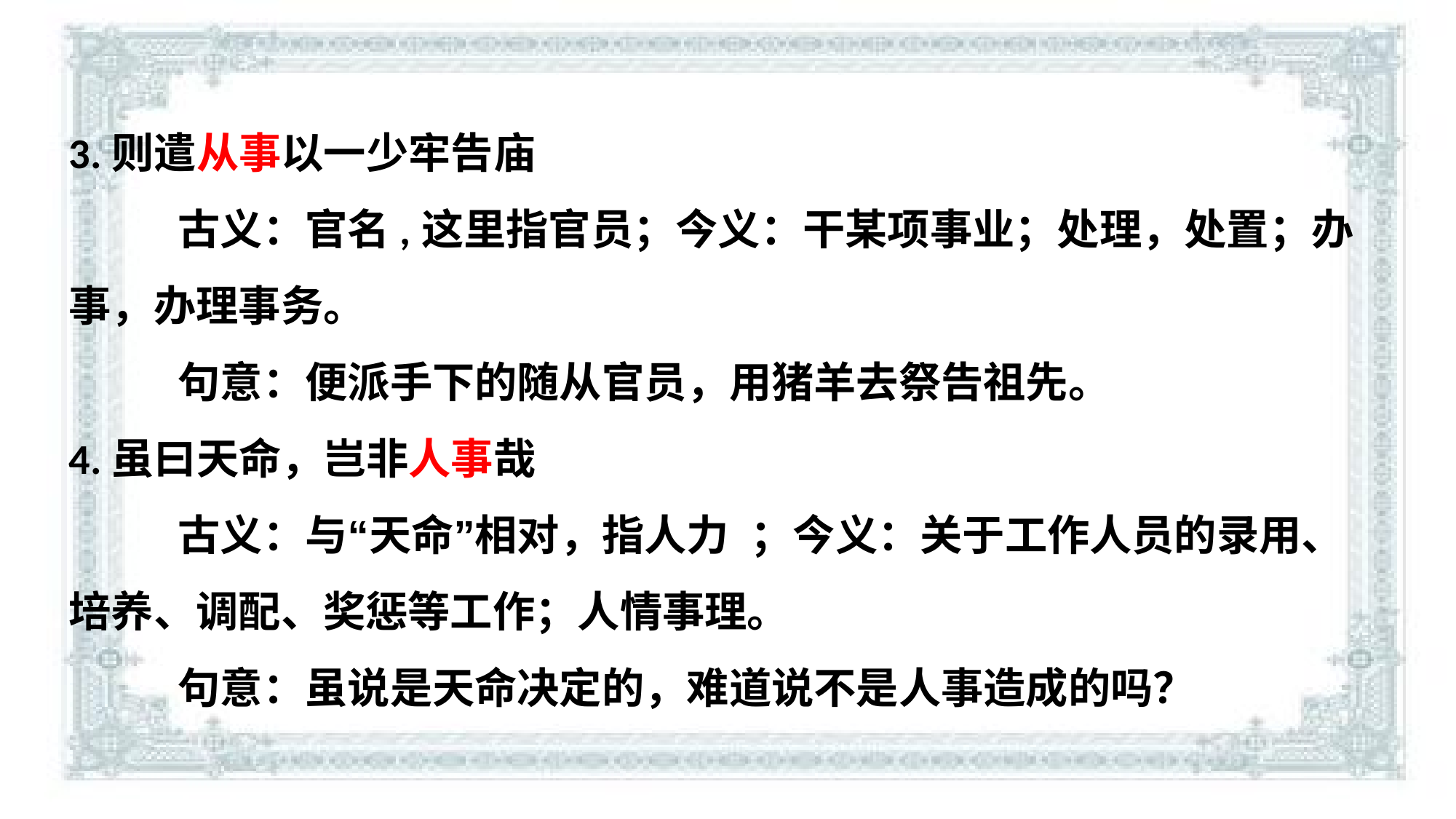

3.则遣从事以一少牢告庙
	古义：官名,这里指官员；今义：干某项事业；处理，处置；办事，办理事务。
	句意：便派手下的随从官员，用猪羊去祭告祖先。
4.虽曰天命，岂非人事哉
	古义：与“天命”相对，指人力 ；今义：关于工作人员的录用、培养、调配、奖惩等工作；人情事理。
	句意：虽说是天命决定的，难道说不是人事造成的吗？